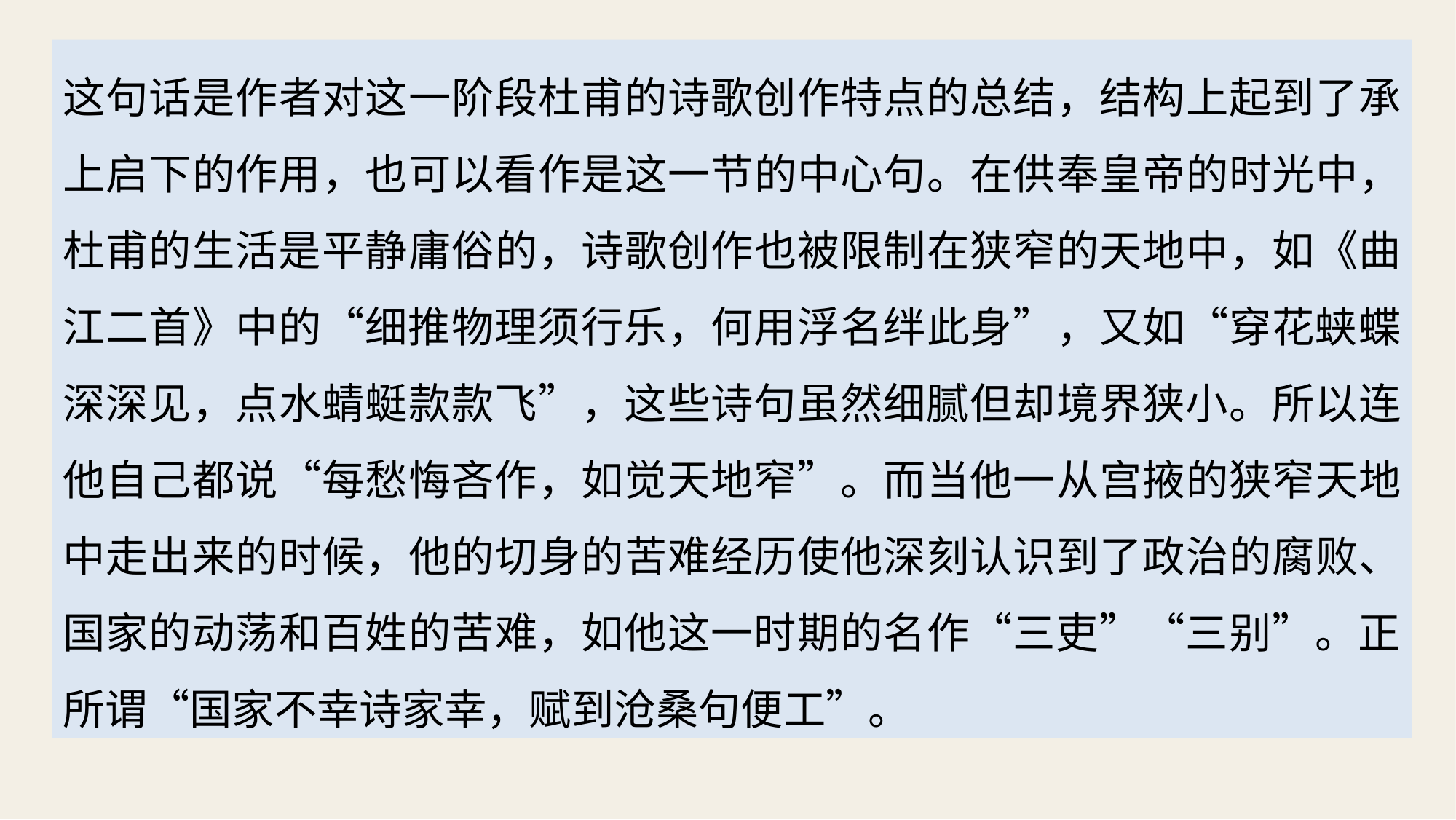

这句话是作者对这一阶段杜甫的诗歌创作特点的总结，结构上起到了承上启下的作用，也可以看作是这一节的中心句。在供奉皇帝的时光中，杜甫的生活是平静庸俗的，诗歌创作也被限制在狭窄的天地中，如《曲江二首》中的“细推物理须行乐，何用浮名绊此身”，又如“穿花蛱蝶深深见，点水蜻蜓款款飞”，这些诗句虽然细腻但却境界狭小。所以连他自己都说“每愁悔吝作，如觉天地窄”。而当他一从宫掖的狭窄天地中走出来的时候，他的切身的苦难经历使他深刻认识到了政治的腐败、国家的动荡和百姓的苦难，如他这一时期的名作“三吏”“三别”。正所谓“国家不幸诗家幸，赋到沧桑句便工”。